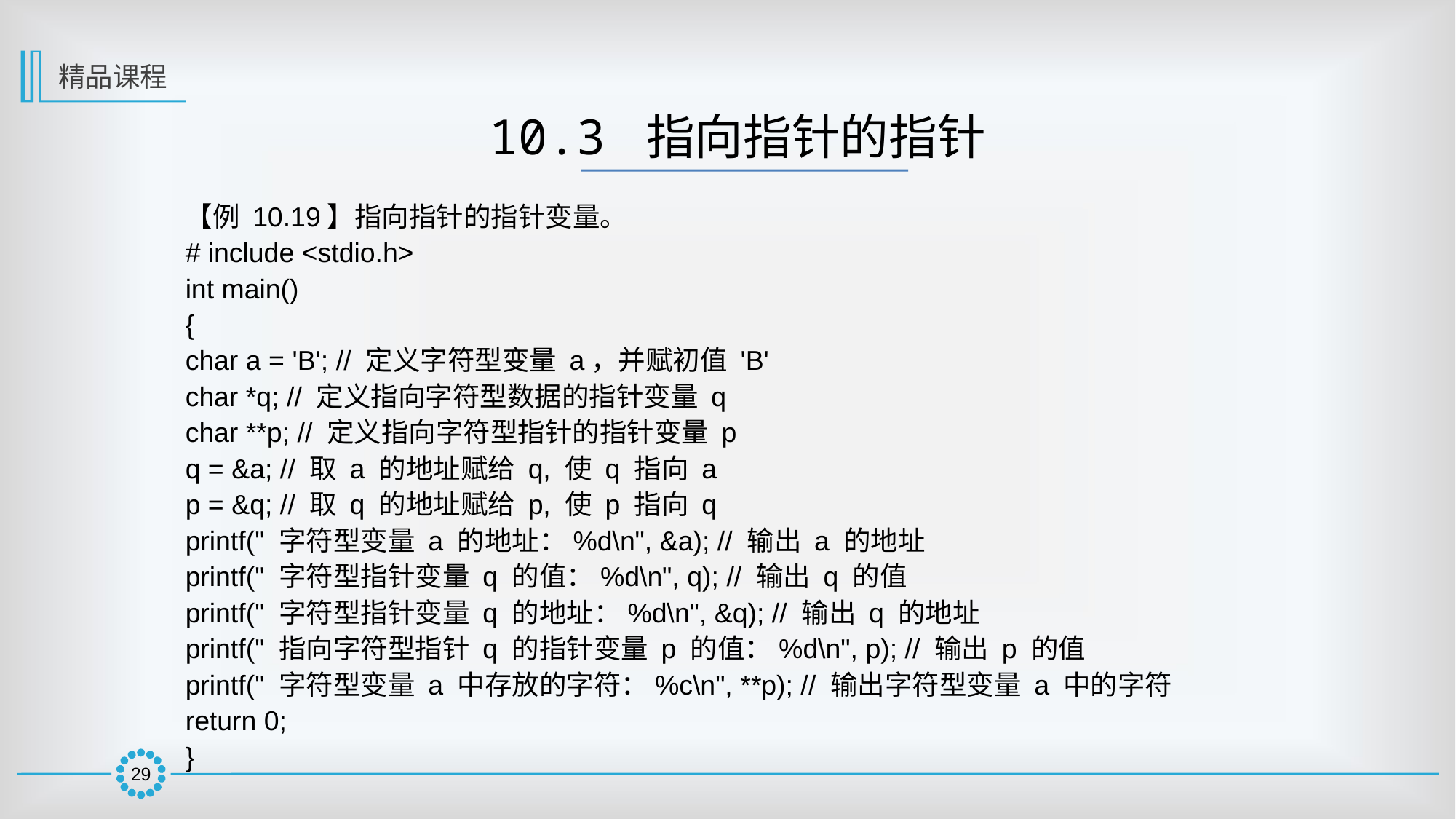

精品课程
10.3 指向指针的指针

【例 10.19】指向指针的指针变量。
# include <stdio.h>
int main()
{
char a = 'B'; // 定义字符型变量 a，并赋初值 'B'
char *q; // 定义指向字符型数据的指针变量 q
char **p; // 定义指向字符型指针的指针变量 p
q = &a; // 取 a 的地址赋给 q, 使 q 指向 a
p = &q; // 取 q 的地址赋给 p, 使 p 指向 q
printf(" 字符型变量 a 的地址：%d\n", &a); // 输出 a 的地址
printf(" 字符型指针变量 q 的值：%d\n", q); // 输出 q 的值
printf(" 字符型指针变量 q 的地址：%d\n", &q); // 输出 q 的地址
printf(" 指向字符型指针 q 的指针变量 p 的值：%d\n", p); // 输出 p 的值
printf(" 字符型变量 a 中存放的字符：%c\n", **p); // 输出字符型变量 a 中的字符
return 0;
}

29